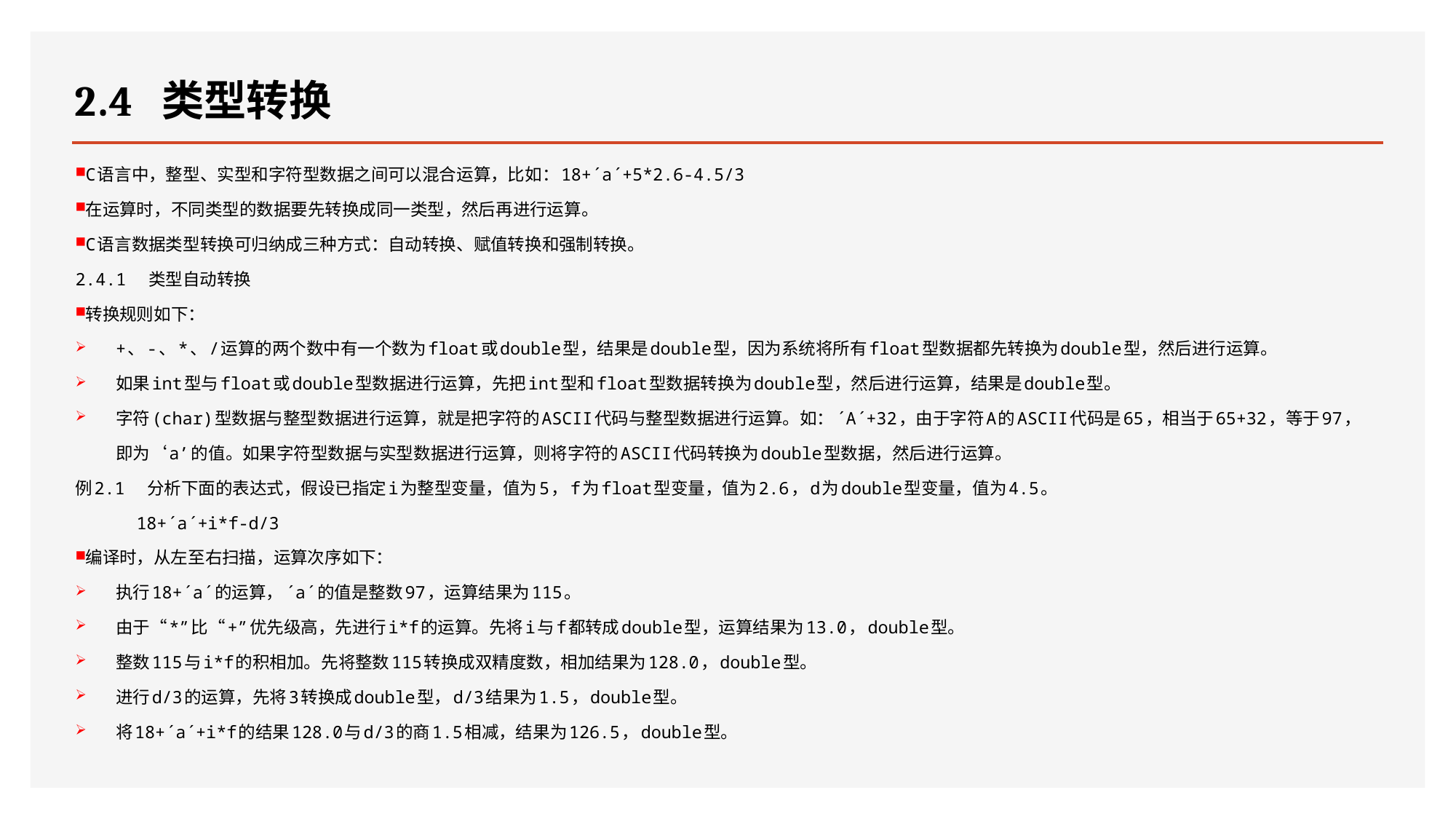

# 2.4  类型转换
C语言中，整型、实型和字符型数据之间可以混合运算，比如：18+´a´+5*2.6-4.5/3
在运算时，不同类型的数据要先转换成同一类型，然后再进行运算。
C语言数据类型转换可归纳成三种方式：自动转换、赋值转换和强制转换。
2.4.1  类型自动转换
转换规则如下：
+、-、*、/运算的两个数中有一个数为float或double型，结果是double型，因为系统将所有float型数据都先转换为double型，然后进行运算。
如果int型与float或double型数据进行运算，先把int型和float型数据转换为double型，然后进行运算，结果是double型。
字符(char)型数据与整型数据进行运算，就是把字符的ASCII代码与整型数据进行运算。如：´A´+32，由于字符A的ASCII代码是65，相当于65+32，等于97，即为‘a’的值。如果字符型数据与实型数据进行运算，则将字符的ASCII代码转换为double型数据，然后进行运算。
例2.1  分析下面的表达式，假设已指定i为整型变量，值为5，f为float型变量，值为2.6，d为double型变量，值为4.5。
      18+´a´+i*f-d/3
编译时，从左至右扫描，运算次序如下：
执行18+´a´的运算，´a´的值是整数97，运算结果为115。
由于“*”比“+”优先级高，先进行i*f的运算。先将i与f都转成double型，运算结果为13.0，double型。
整数115与i*f的积相加。先将整数115转换成双精度数，相加结果为128.0，double型。
进行d/3的运算，先将3转换成double型，d/3结果为1.5，double型。
将18+´a´+i*f的结果128.0与d/3的商1.5相减，结果为126.5，double型。